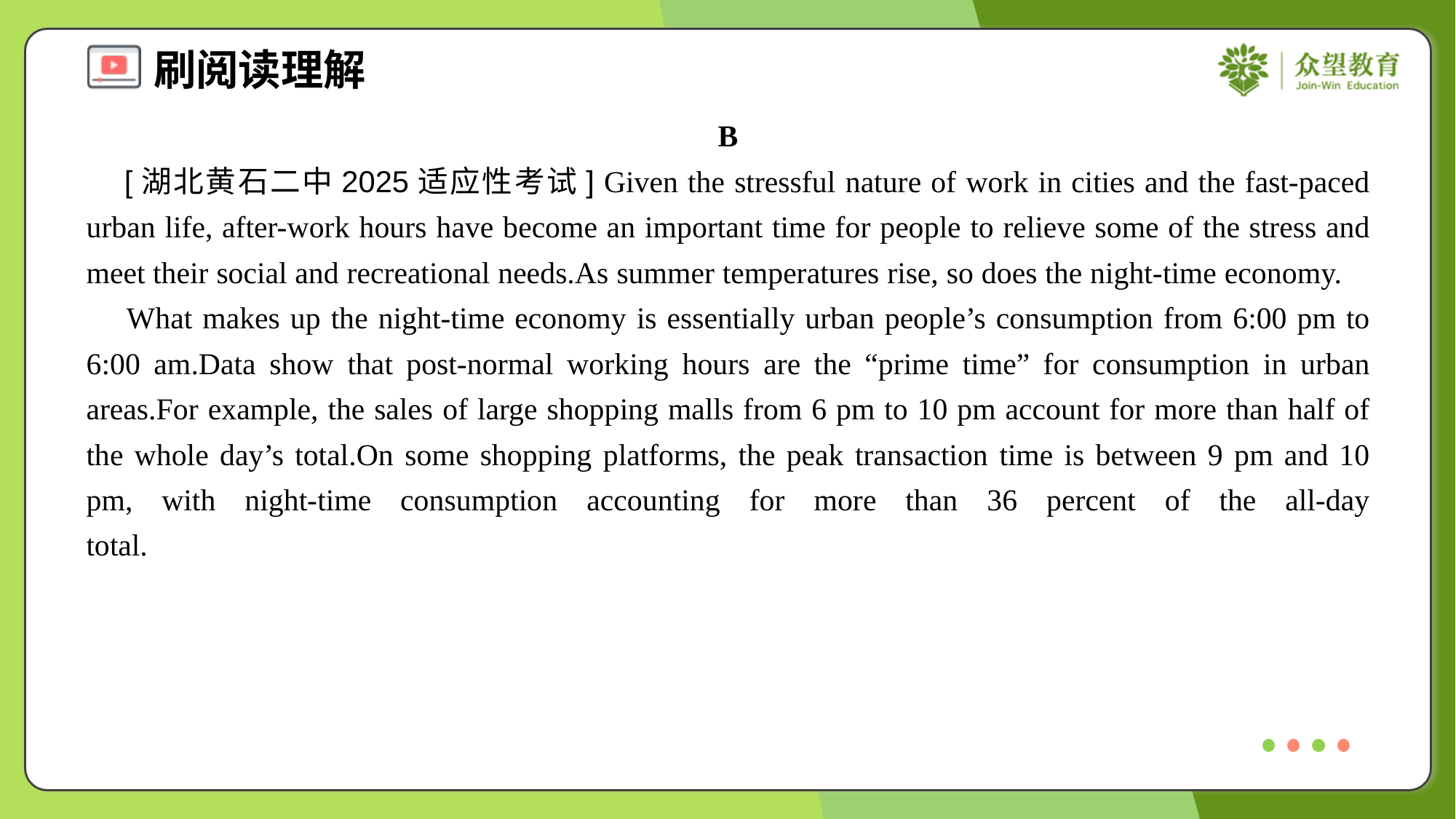

B
    [湖北黄石二中2025适应性考试] Given the stressful nature of work in cities and the fast-paced urban life, after-work hours have become an important time for people to relieve some of the stress and meet their social and recreational needs.As summer temperatures rise, so does the night-time economy.
    What makes up the night-time economy is essentially urban people’s consumption from 6:00 pm to 6:00 am.Data show that post-normal working hours are the “prime time” for consumption in urban areas.For example, the sales of large shopping malls from 6 pm to 10 pm account for more than half of the whole day’s total.On some shopping platforms, the peak transaction time is between 9 pm and 10 pm, with night-time consumption accounting for more than 36 percent of the all-day total.#1.2